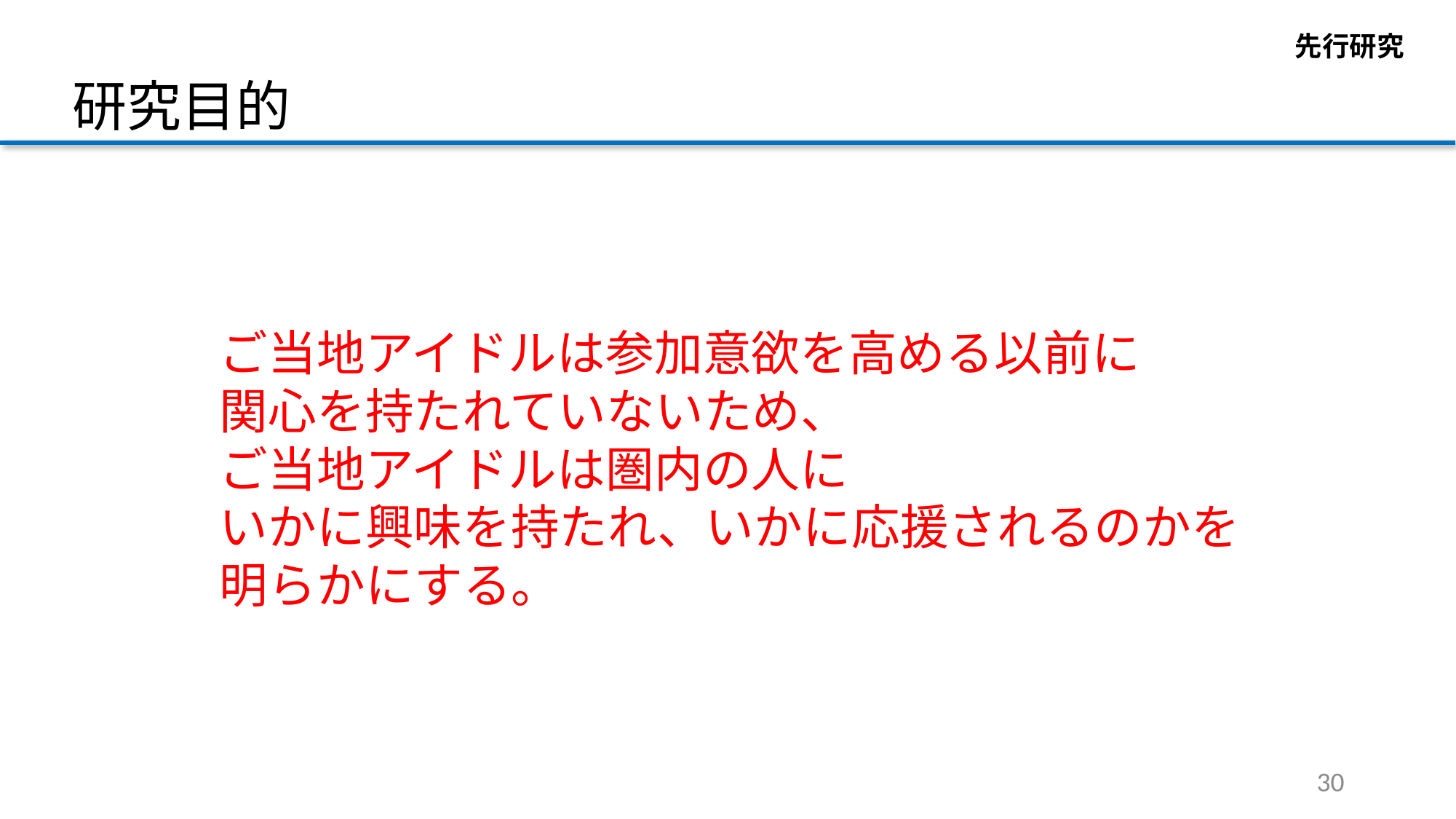

先行研究
研究目的
ご当地アイドルは参加意欲を高める以前に
関心を持たれていないため、
ご当地アイドルは圏内の人に
いかに興味を持たれ、いかに応援されるのかを
明らかにする。
30